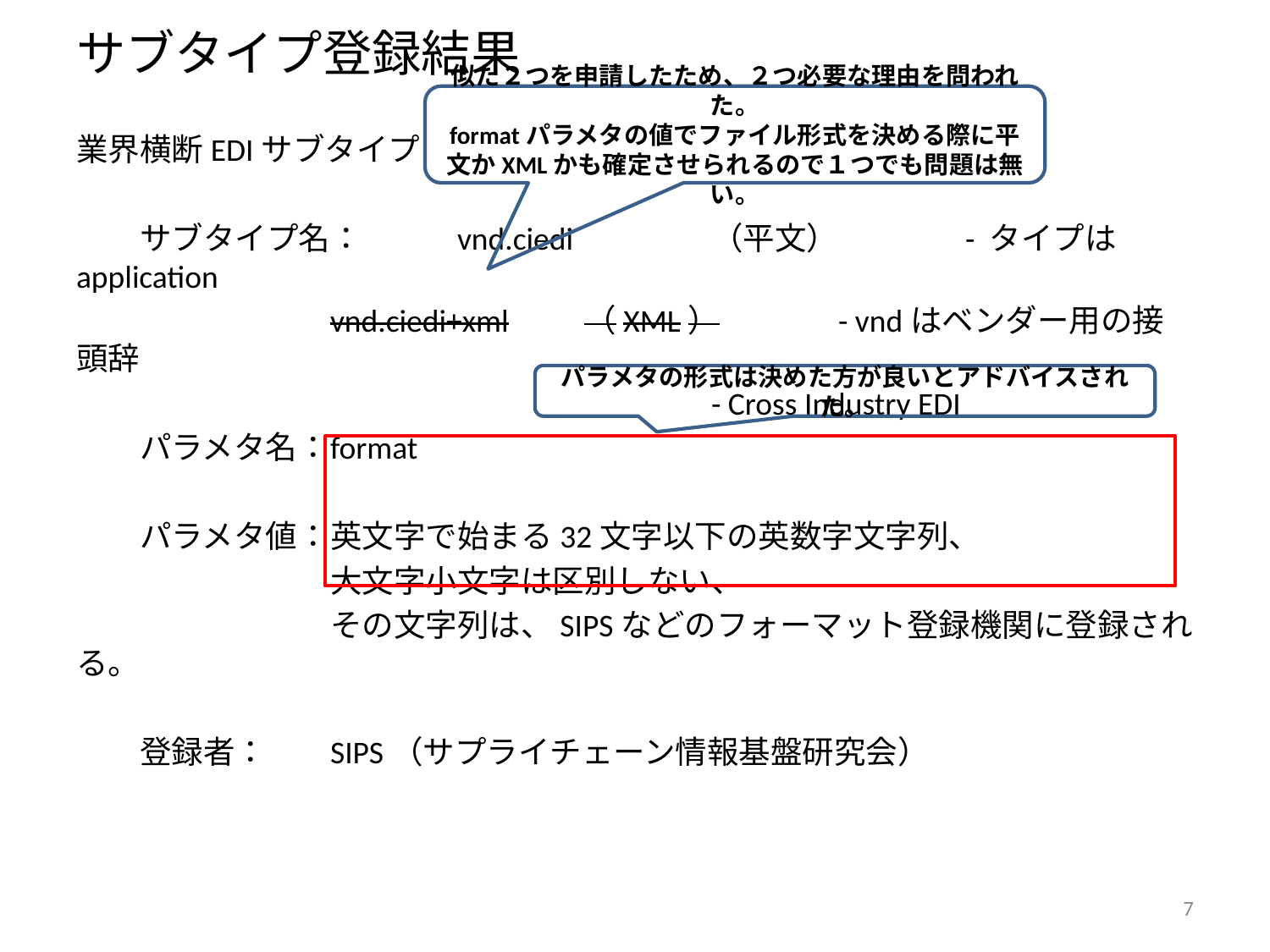

# サブタイプ登録結果
似た２つを申請したため、２つ必要な理由を問われた。
formatパラメタの値でファイル形式を決める際に平文かXMLかも確定させられるので１つでも問題は無い。
業界横断EDIサブタイプ

　　サブタイプ名：	vnd.ciedi		（平文）	- タイプはapplication
		vnd.ciedi+xml	（XML）	- vndはベンダー用の接頭辞
					- Cross Industry EDI
　　パラメタ名：	format

　　パラメタ値：	英文字で始まる32文字以下の英数字文字列、
		大文字小文字は区別しない、
		その文字列は、SIPSなどのフォーマット登録機関に登録される。

　　登録者：	SIPS（サプライチェーン情報基盤研究会）

パラメタの形式は決めた方が良いとアドバイスされた。

7